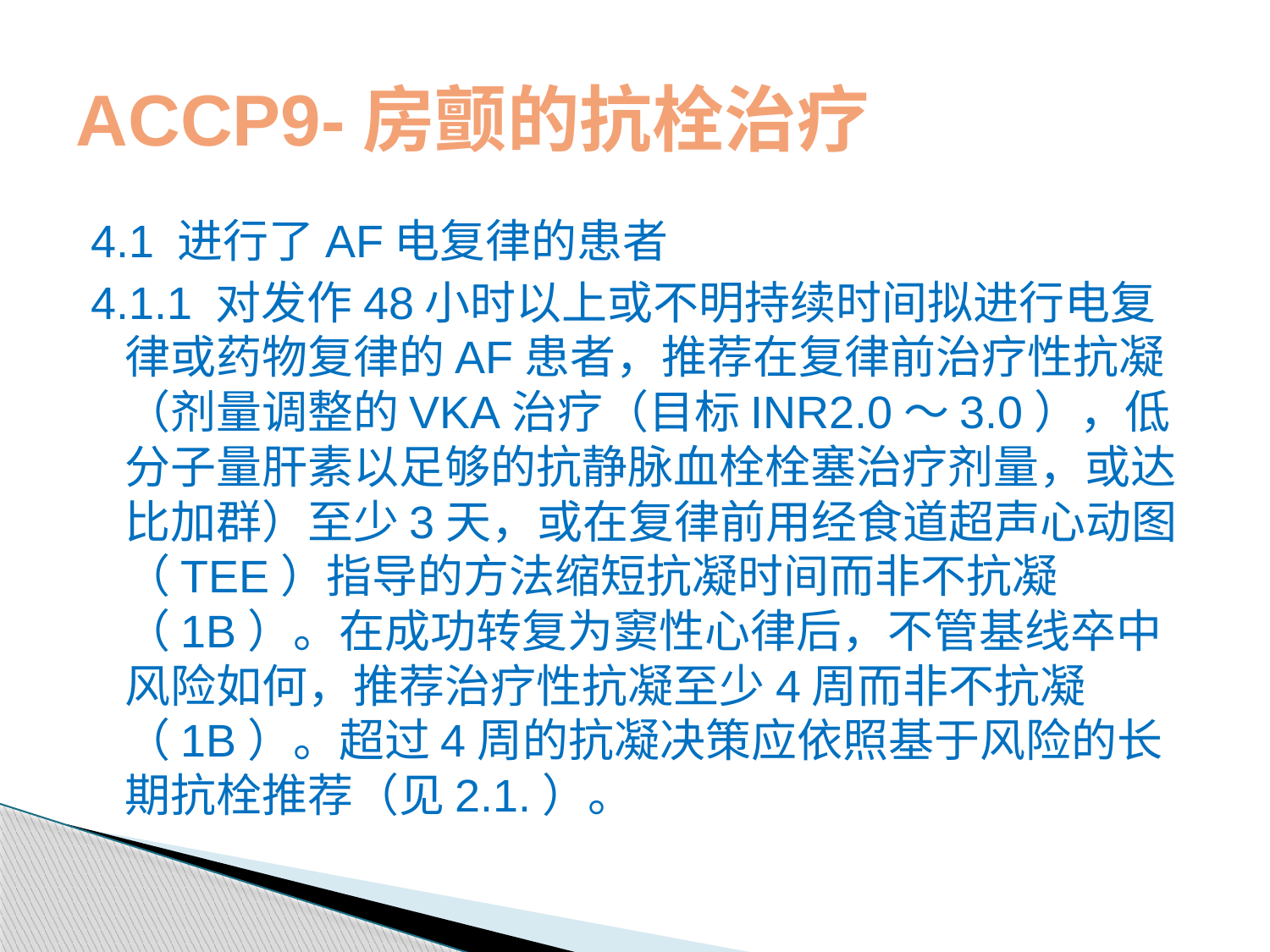

# ACCP9-房颤的抗栓治疗
4.1 进行了AF电复律的患者
4.1.1 对发作48小时以上或不明持续时间拟进行电复律或药物复律的AF患者，推荐在复律前治疗性抗凝（剂量调整的VKA治疗（目标INR2.0～3.0），低分子量肝素以足够的抗静脉血栓栓塞治疗剂量，或达比加群）至少3天，或在复律前用经食道超声心动图（TEE）指导的方法缩短抗凝时间而非不抗凝（1B）。在成功转复为窦性心律后，不管基线卒中风险如何，推荐治疗性抗凝至少4周而非不抗凝（1B）。超过4周的抗凝决策应依照基于风险的长期抗栓推荐（见2.1.）。